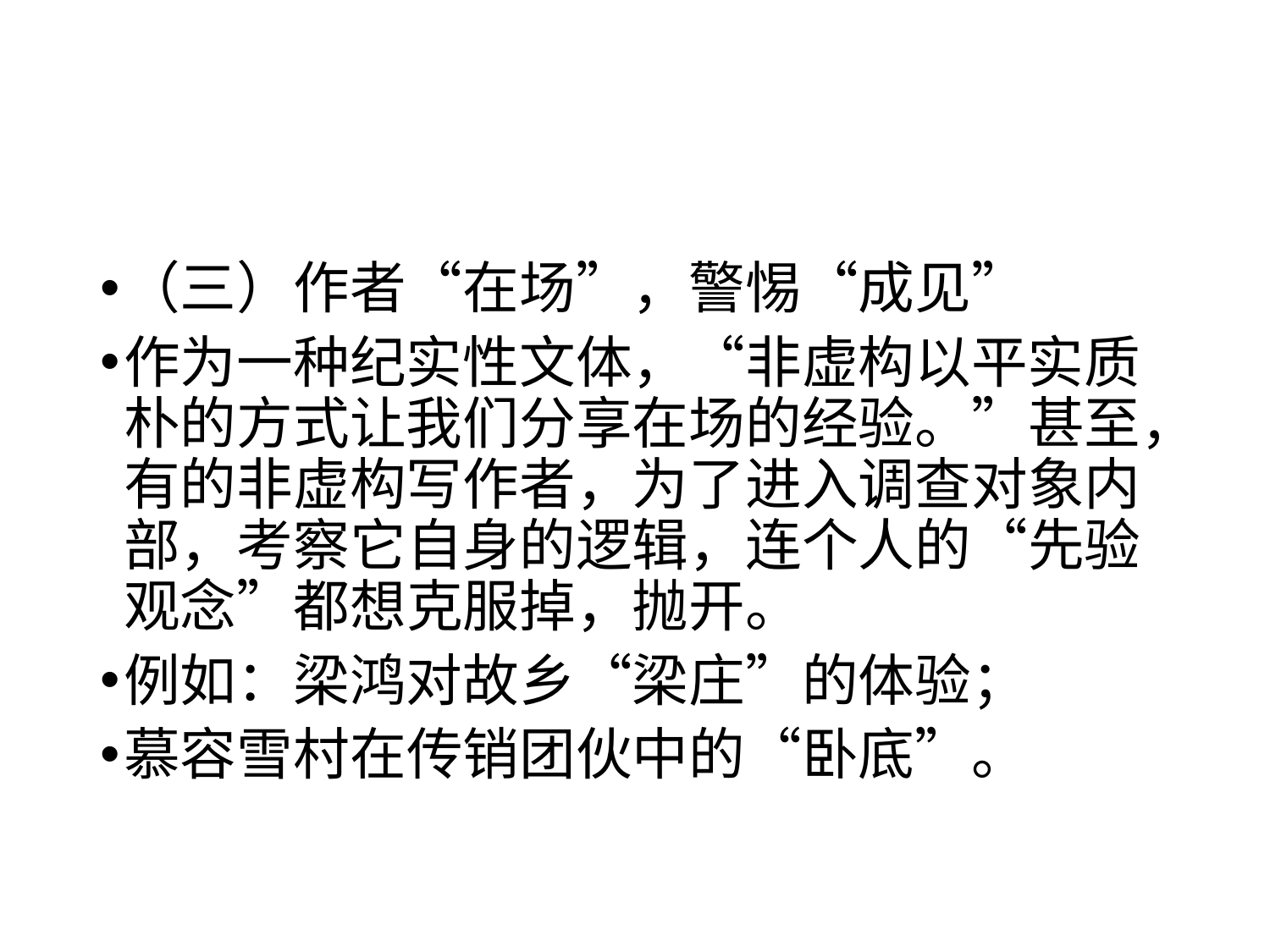

#
（三）作者“在场”，警惕“成见”
作为一种纪实性文体，“非虚构以平实质朴的方式让我们分享在场的经验。”甚至，有的非虚构写作者，为了进入调查对象内部，考察它自身的逻辑，连个人的“先验观念”都想克服掉，抛开。
例如：梁鸿对故乡“梁庄”的体验；
慕容雪村在传销团伙中的“卧底”。